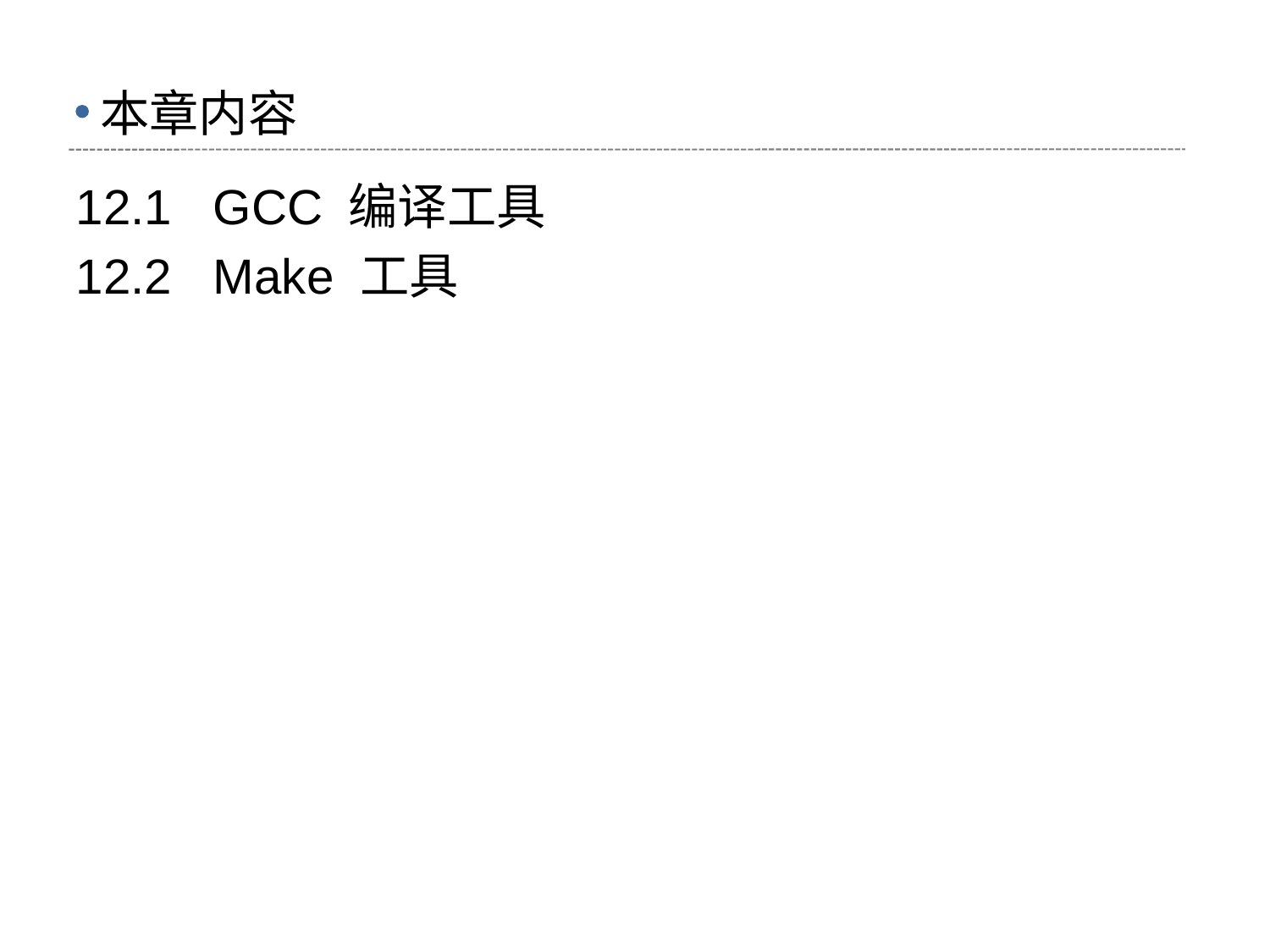

# 本章内容
12.1   GCC 编译工具
12.2   Make 工具